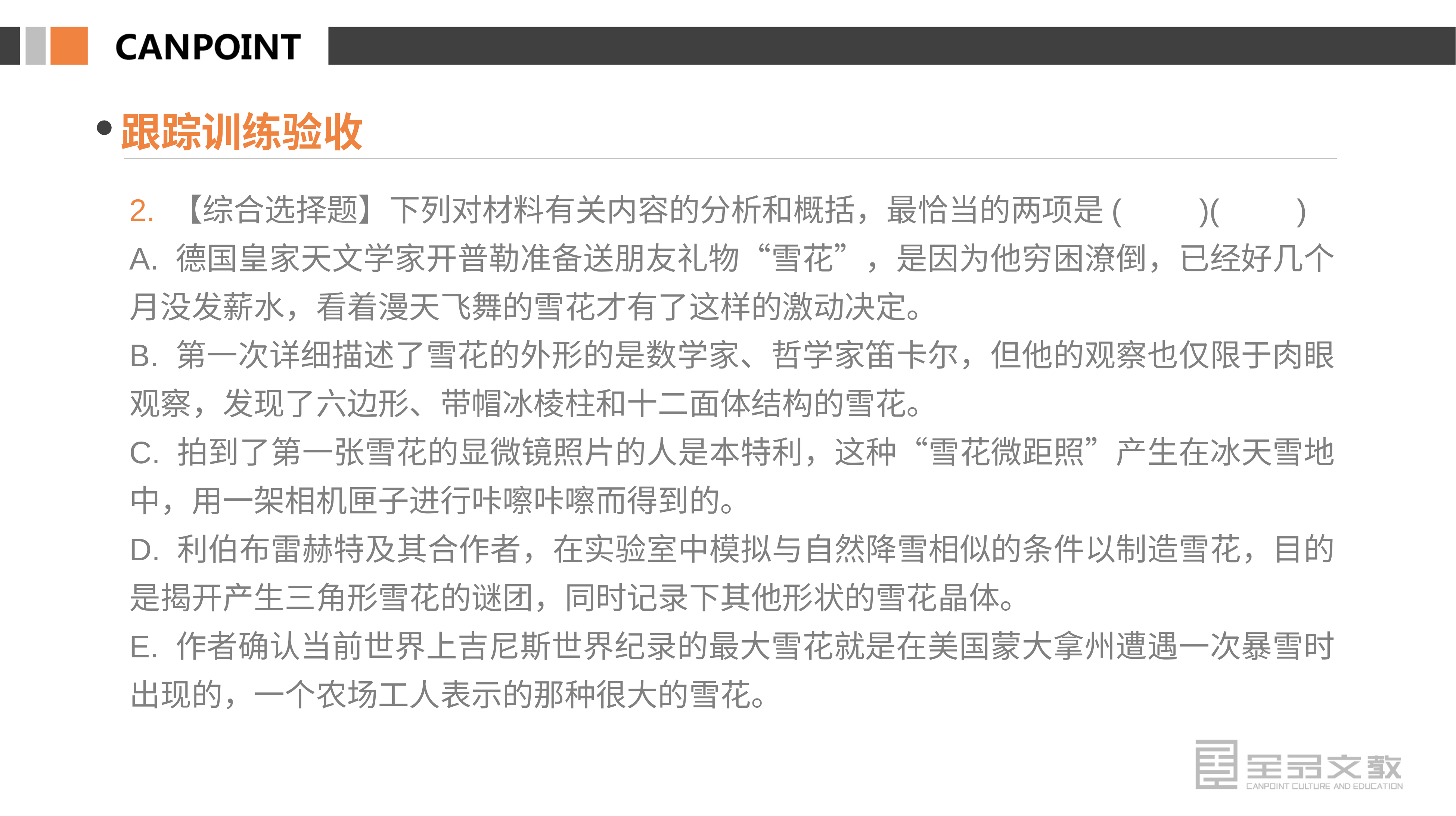

跟踪训练验收

2. 【综合选择题】下列对材料有关内容的分析和概括，最恰当的两项是(　　)(　　)
A. 德国皇家天文学家开普勒准备送朋友礼物“雪花”，是因为他穷困潦倒，已经好几个月没发薪水，看着漫天飞舞的雪花才有了这样的激动决定。
B. 第一次详细描述了雪花的外形的是数学家、哲学家笛卡尔，但他的观察也仅限于肉眼观察，发现了六边形、带帽冰棱柱和十二面体结构的雪花。
C. 拍到了第一张雪花的显微镜照片的人是本特利，这种“雪花微距照”产生在冰天雪地中，用一架相机匣子进行咔嚓咔嚓而得到的。
D. 利伯布雷赫特及其合作者，在实验室中模拟与自然降雪相似的条件以制造雪花，目的是揭开产生三角形雪花的谜团，同时记录下其他形状的雪花晶体。
E. 作者确认当前世界上吉尼斯世界纪录的最大雪花就是在美国蒙大拿州遭遇一次暴雪时出现的，一个农场工人表示的那种很大的雪花。